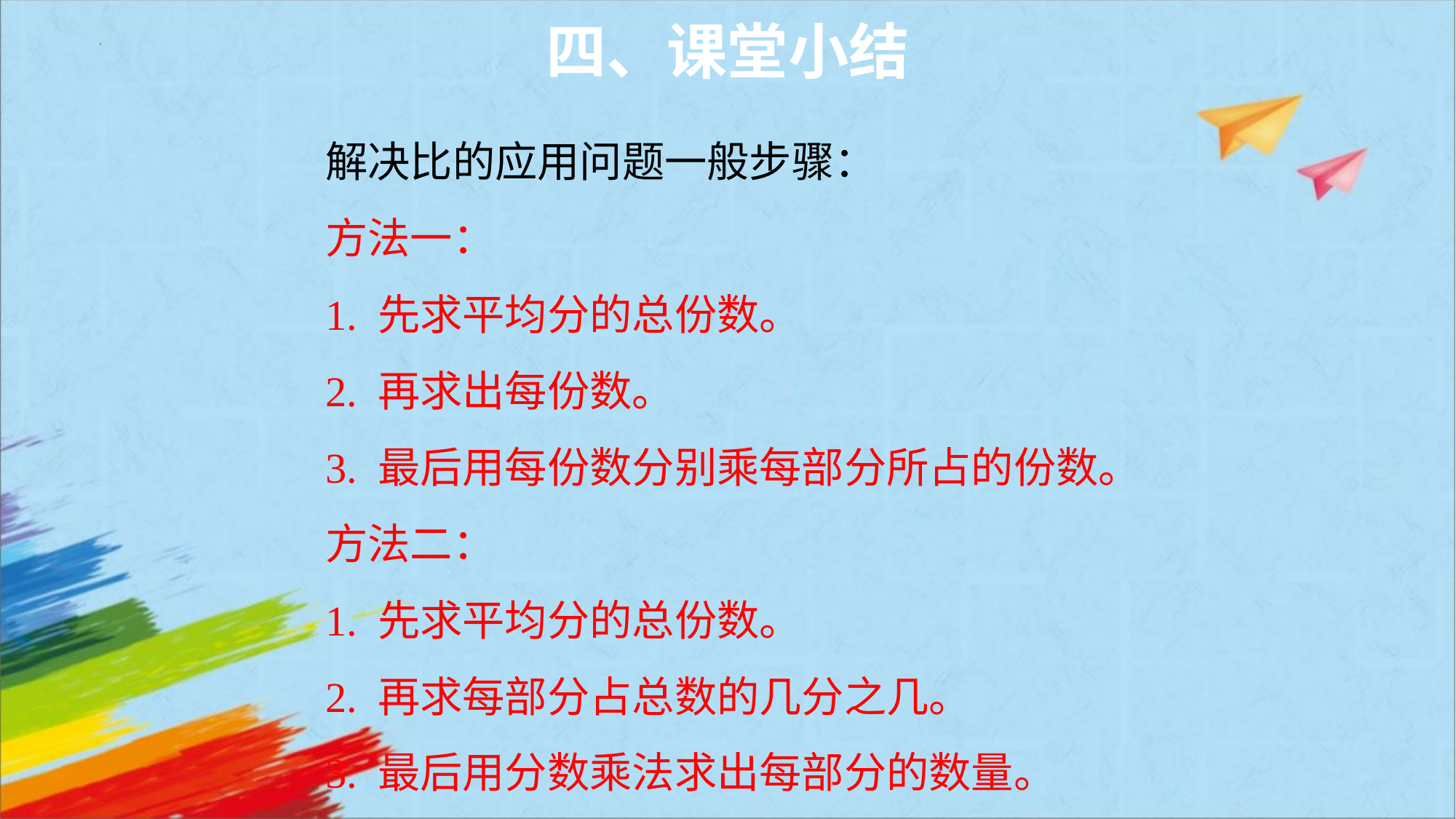

四、课堂小结
解决比的应用问题一般步骤：
方法一：
1. 先求平均分的总份数。
2. 再求出每份数。
3. 最后用每份数分别乘每部分所占的份数。
方法二：
1. 先求平均分的总份数。
2. 再求每部分占总数的几分之几。
3. 最后用分数乘法求出每部分的数量。